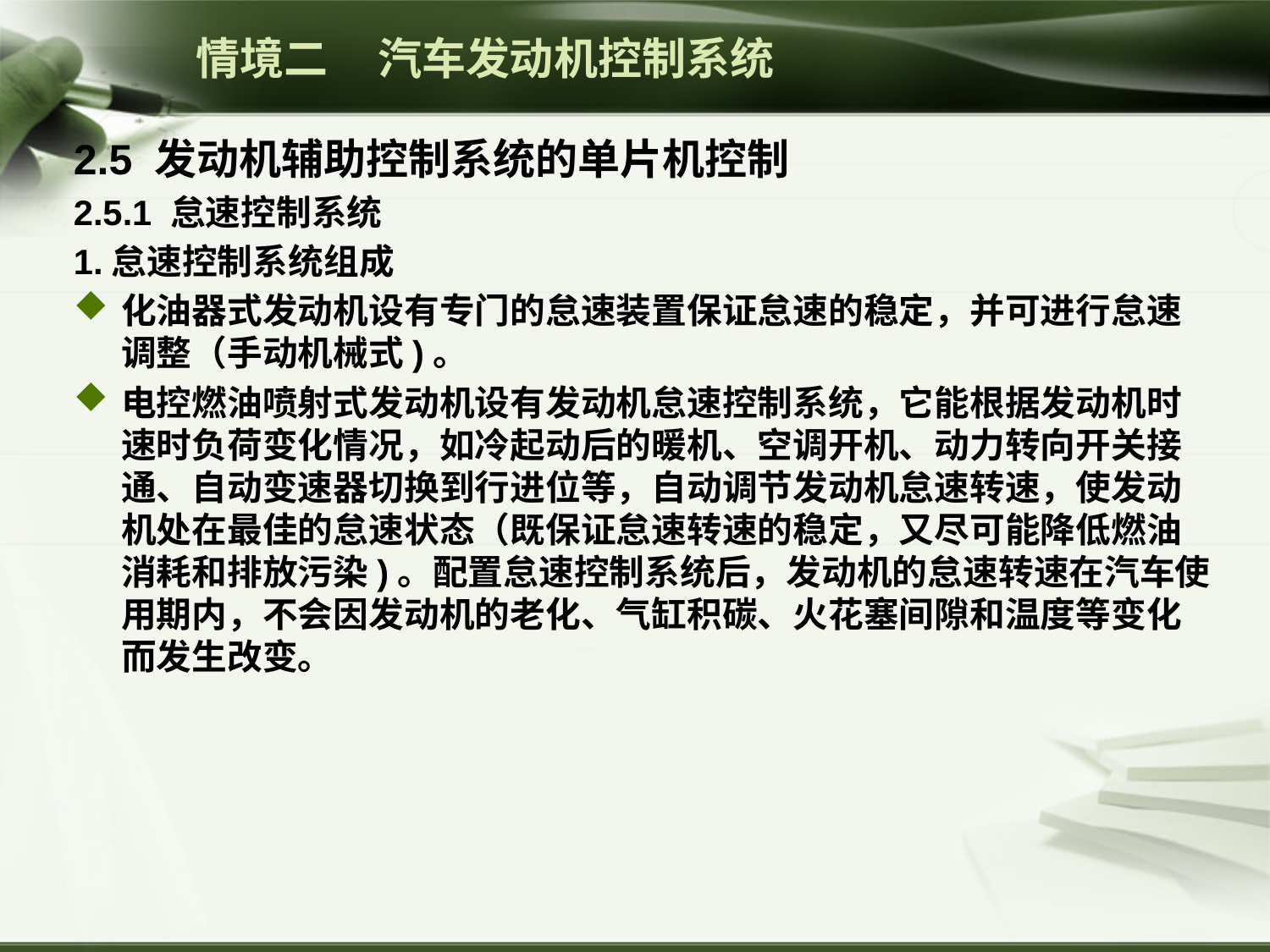

情境二     汽车发动机控制系统
2.5 发动机辅助控制系统的单片机控制
2.5.1 怠速控制系统
1.怠速控制系统组成
化油器式发动机设有专门的怠速装置保证怠速的稳定，并可进行怠速调整（手动机械式)。
电控燃油喷射式发动机设有发动机怠速控制系统，它能根据发动机时速时负荷变化情况，如冷起动后的暖机、空调开机、动力转向开关接通、自动变速器切换到行进位等，自动调节发动机怠速转速，使发动机处在最佳的怠速状态（既保证怠速转速的稳定，又尽可能降低燃油消耗和排放污染)。配置怠速控制系统后，发动机的怠速转速在汽车使用期内，不会因发动机的老化、气缸积碳、火花塞间隙和温度等变化而发生改变。